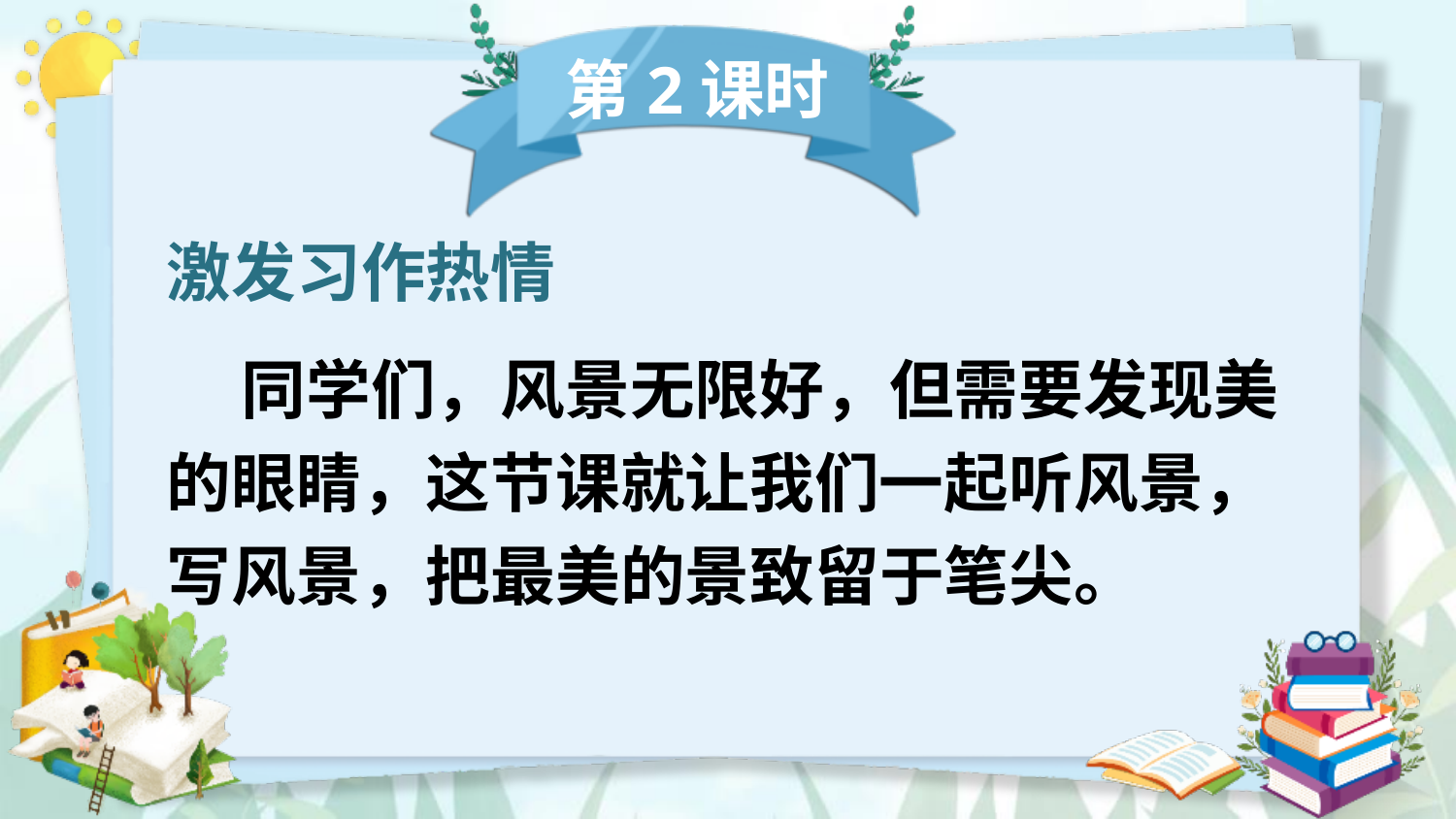

第2课时
激发习作热情
    同学们，风景无限好，但需要发现美的眼睛，这节课就让我们一起听风景，写风景，把最美的景致留于笔尖。